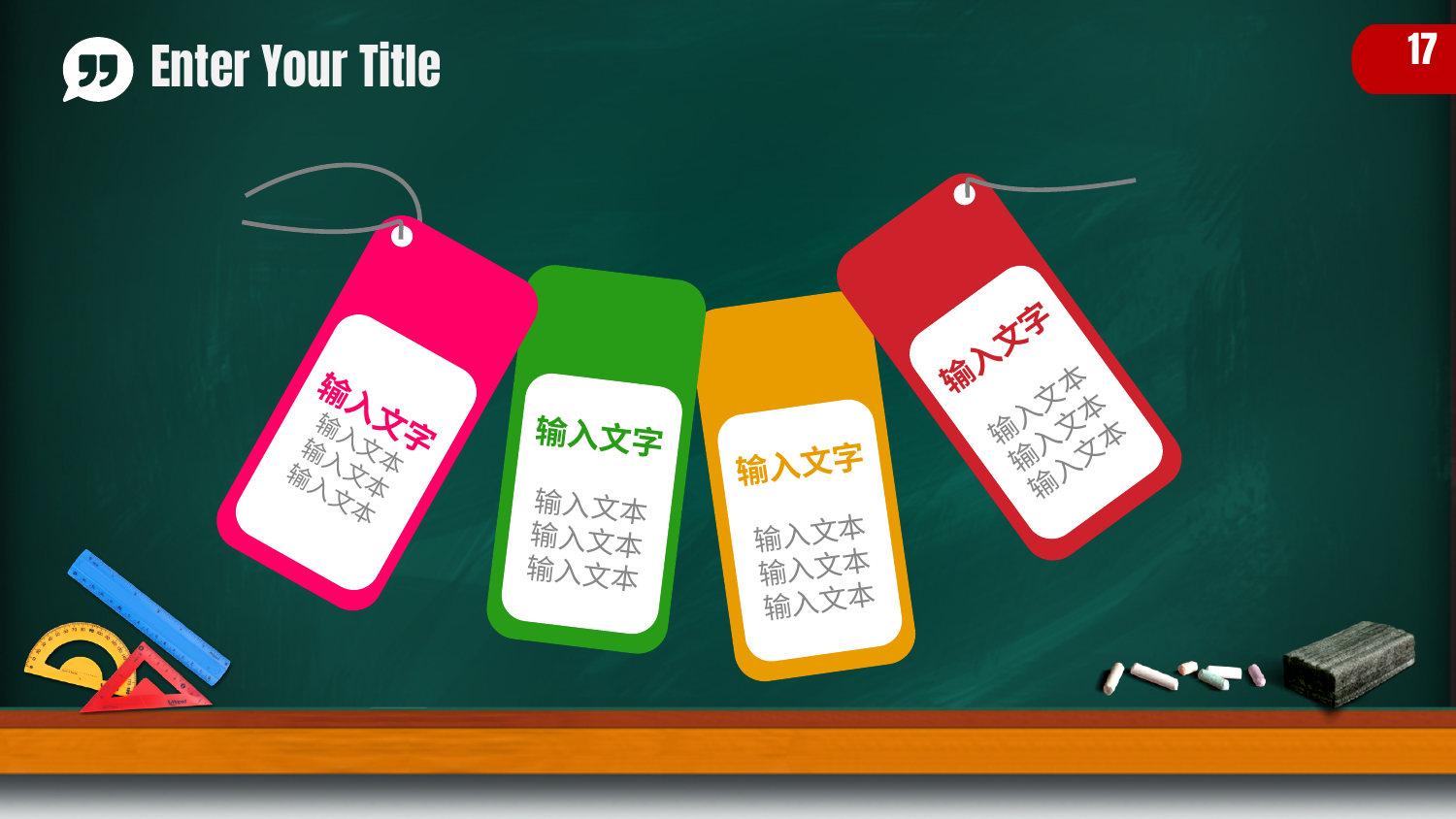

Enter Your Title
17

输入文字

输入文本
输入文本
输入文本

输入文字
输入文本
输入文本
输入文本

输入文字

输入文本
输入文本
输入文本

输入文字

输入文本
输入文本
输入文本